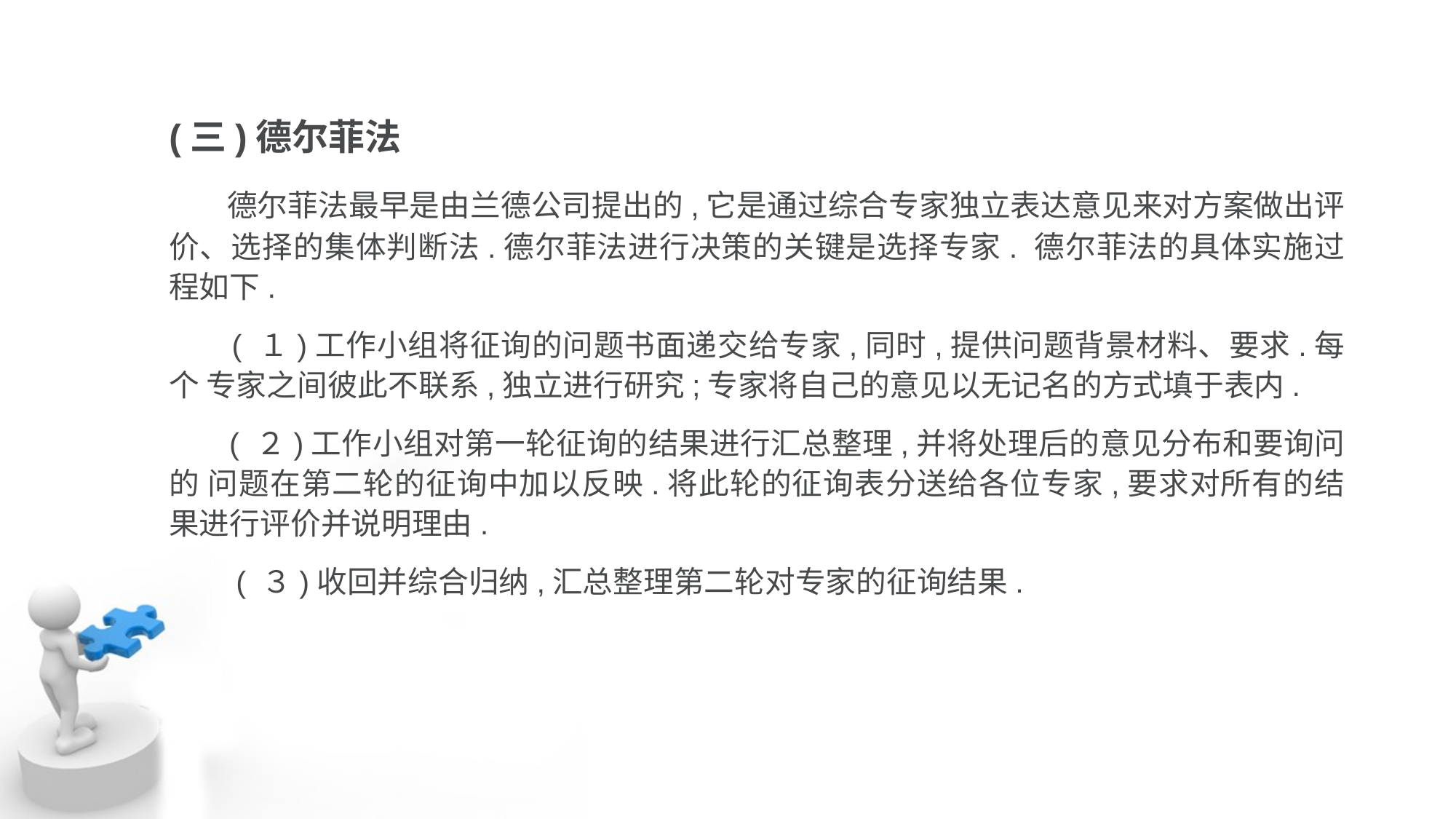

(三)德尔菲法
      德尔菲法最早是由兰德公司提出的,它是通过综合专家独立表达意见来对方案做出评 价、选择的集体判断法.德尔菲法进行决策的关键是选择专家. 德尔菲法的具体实施过程如下.
       ( １)工作小组将征询的问题书面递交给专家,同时,提供问题背景材料、要求.每个 专家之间彼此不联系,独立进行研究;专家将自己的意见以无记名的方式填于表内.
       ( ２)工作小组对第一轮征询的结果进行汇总整理,并将处理后的意见分布和要询问的 问题在第二轮的征询中加以反映.将此轮的征询表分送给各位专家,要求对所有的结果进行评价并说明理由.
        ( ３)收回并综合归纳,汇总整理第二轮对专家的征询结果.